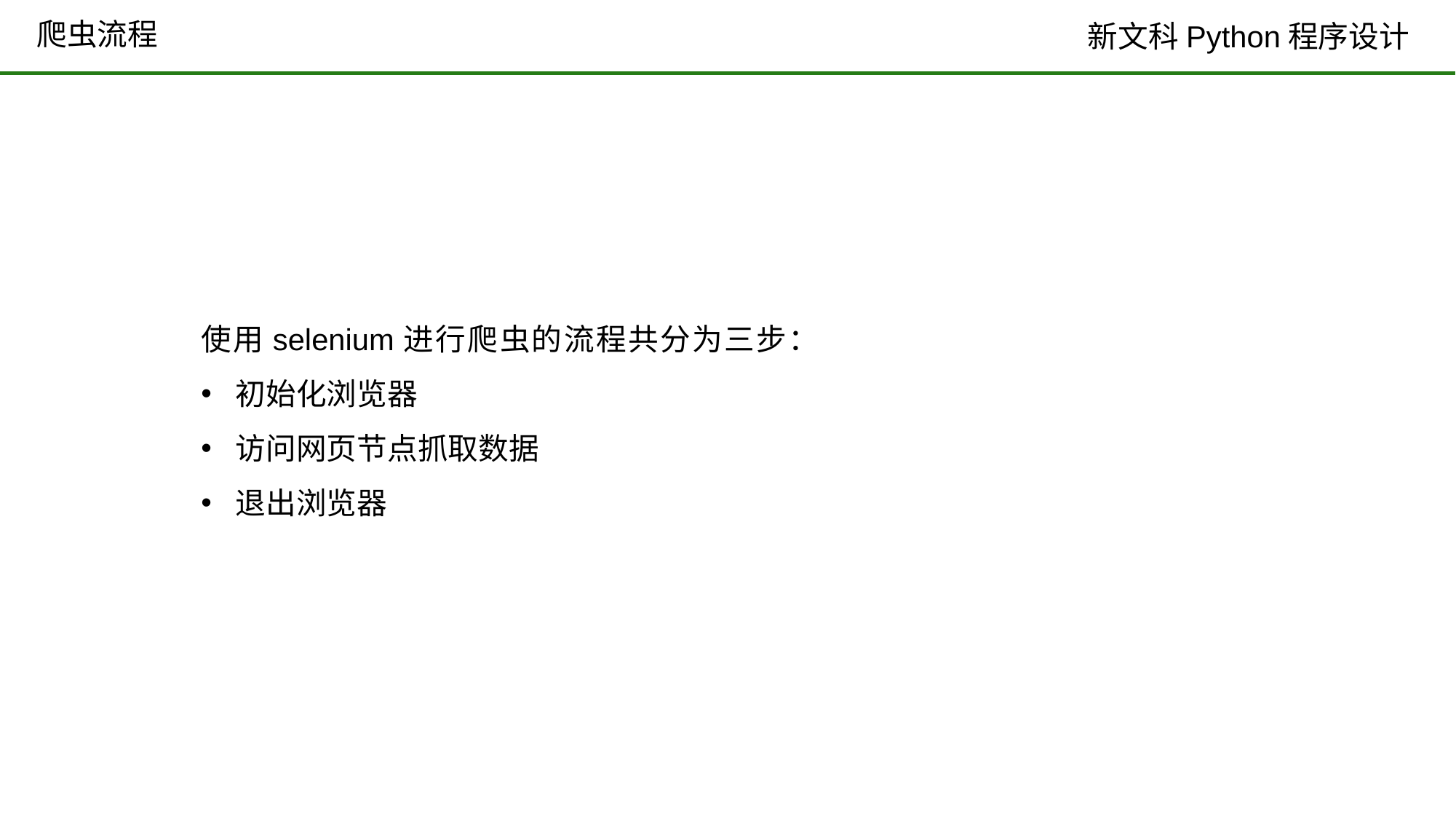

# 爬虫流程
使用selenium进行爬虫的流程共分为三步：
初始化浏览器
访问网页节点抓取数据
退出浏览器